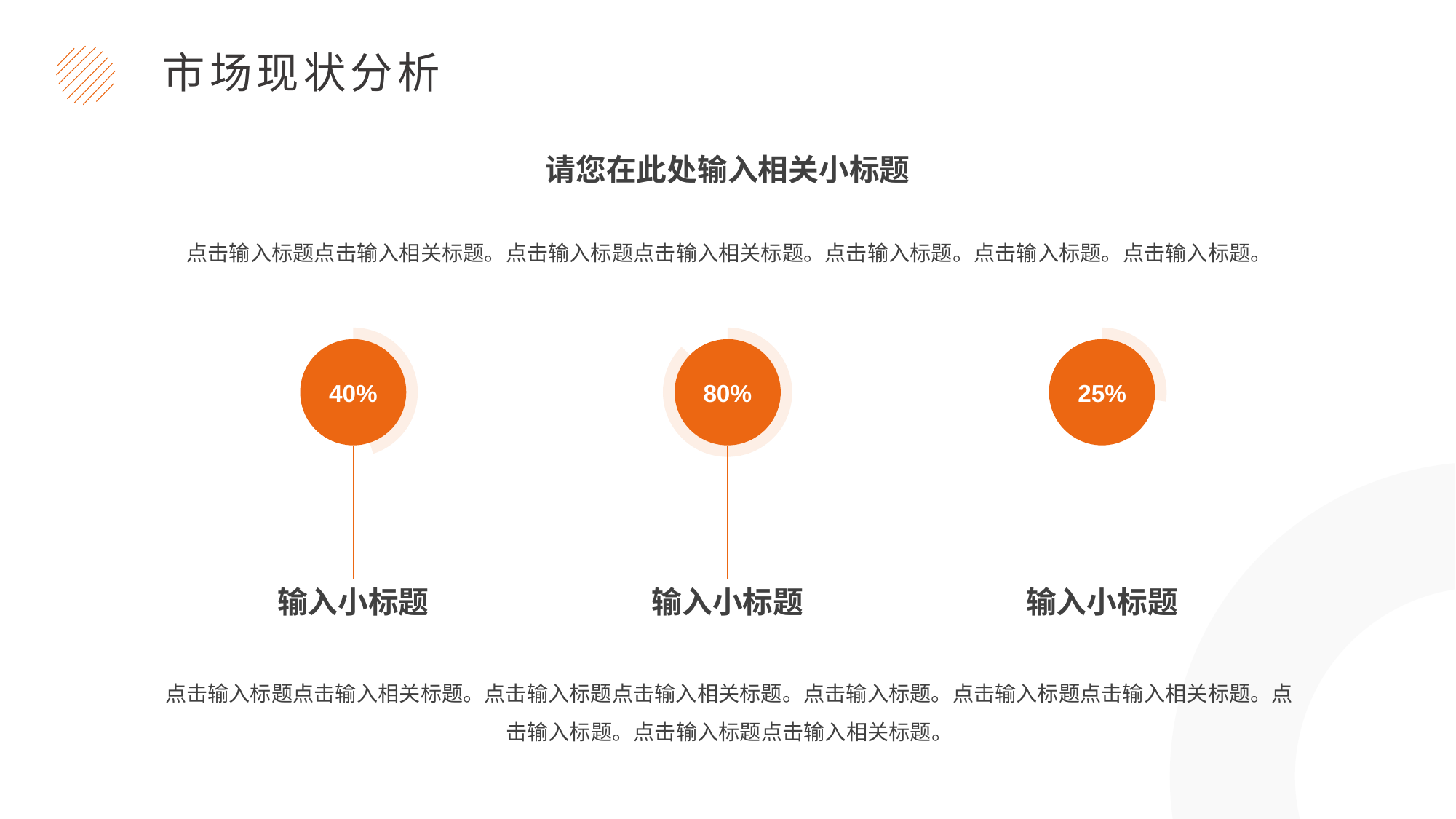

市场现状分析
请您在此处输入相关小标题
点击输入标题点击输入相关标题。点击输入标题点击输入相关标题。点击输入标题。点击输入标题。点击输入标题。

40%

80%

25%
输入小标题
输入小标题
输入小标题
点击输入标题点击输入相关标题。点击输入标题点击输入相关标题。点击输入标题。点击输入标题点击输入相关标题。点击输入标题。点击输入标题点击输入相关标题。